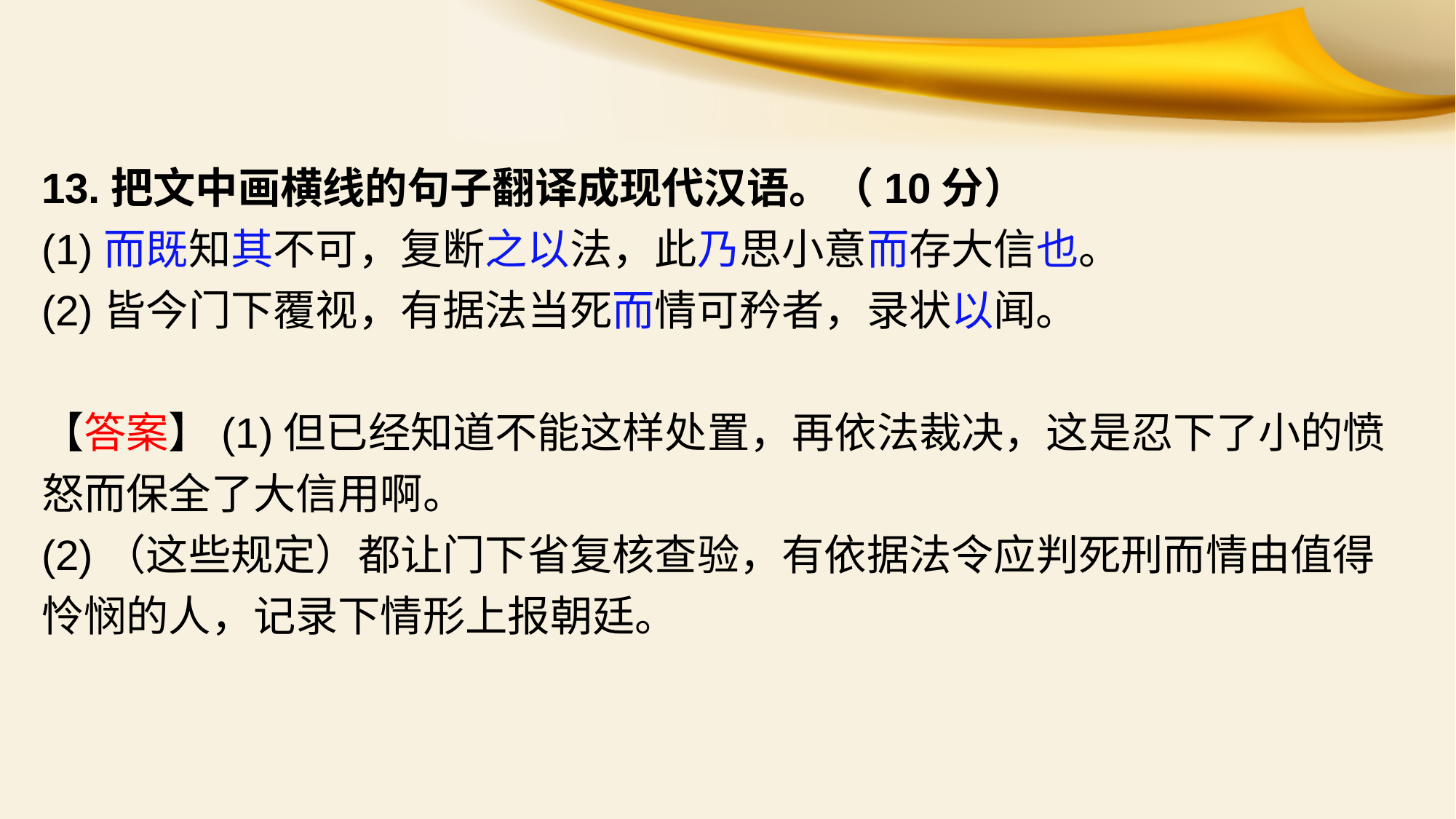

13.把文中画横线的句子翻译成现代汉语。（10分）
(1)而既知其不可，复断之以法，此乃思小意而存大信也。
(2)皆今门下覆视，有据法当死而情可矜者，录状以闻。

【答案】(1)但已经知道不能这样处置，再依法裁决，这是忍下了小的愤怒而保全了大信用啊。
(2)（这些规定）都让门下省复核查验，有依据法令应判死刑而情由值得怜悯的人，记录下情形上报朝廷。